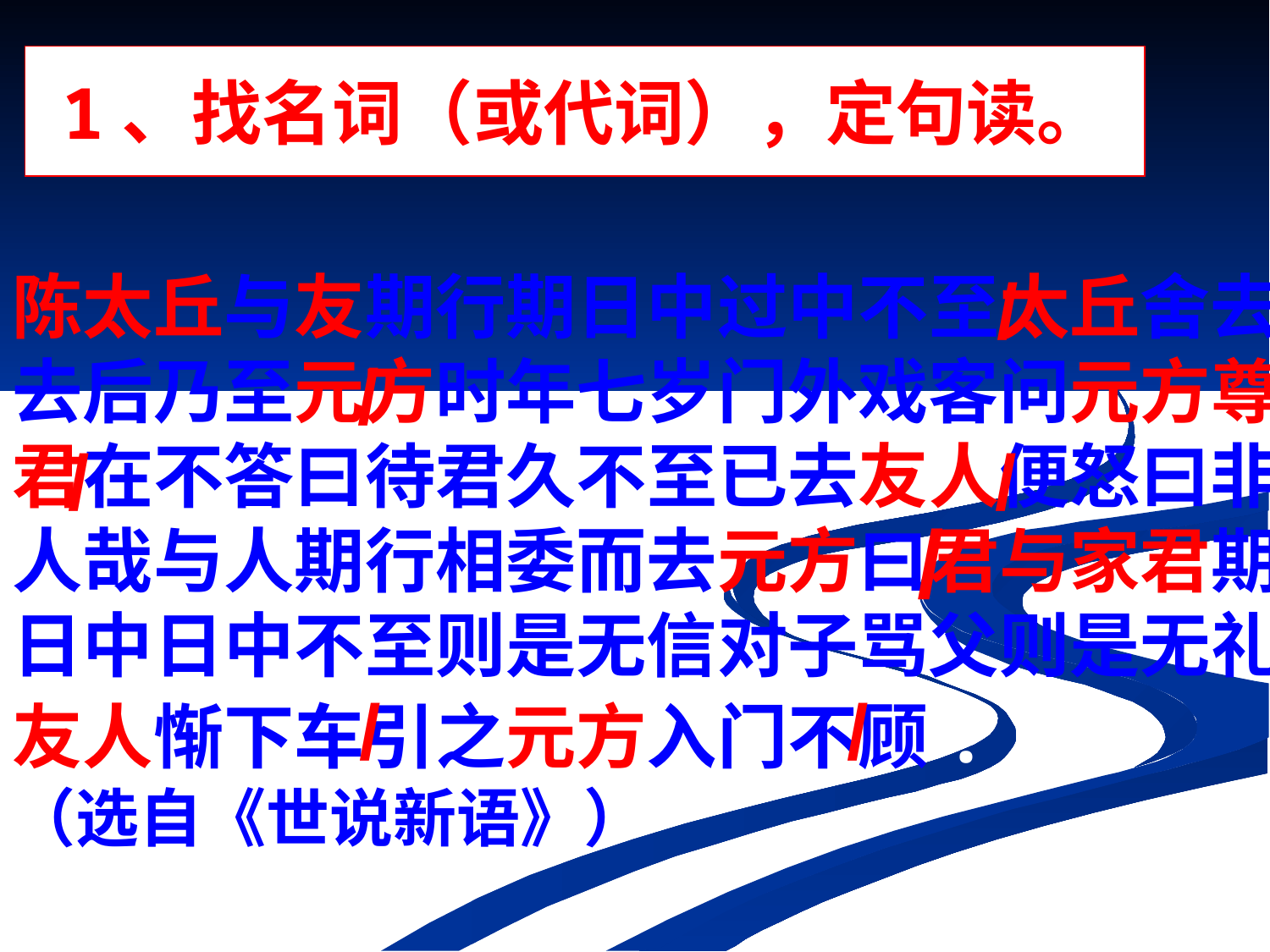

1、找名词（或代词），定句读。

/
陈太丘与友期行期日中过中不至太丘舍去去后乃至元方时年七岁门外戏客问元方尊君在不答曰待君久不至已去友人便怒曰非人哉与人期行相委而去元方曰君与家君期日中日中不至则是无信对子骂父则是无礼友人惭下车引之元方入门不顾.　       （选自《世说新语》）
/
/
/
/
/
/